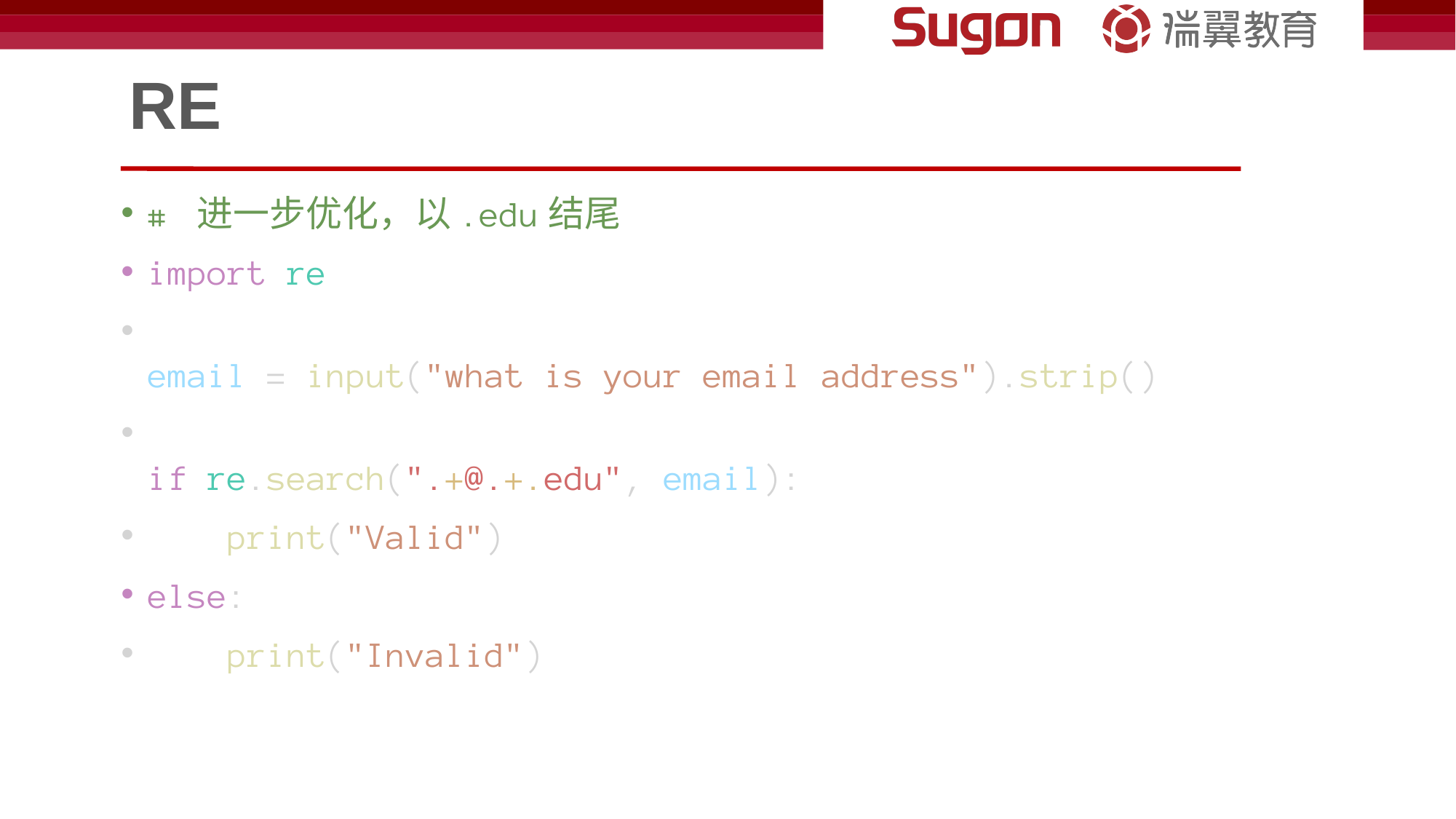

# RE
# 进一步优化，以.edu结尾
import re
email = input("what is your email address").strip()
if re.search(".+@.+.edu", email):
    print("Valid")
else:
    print("Invalid")